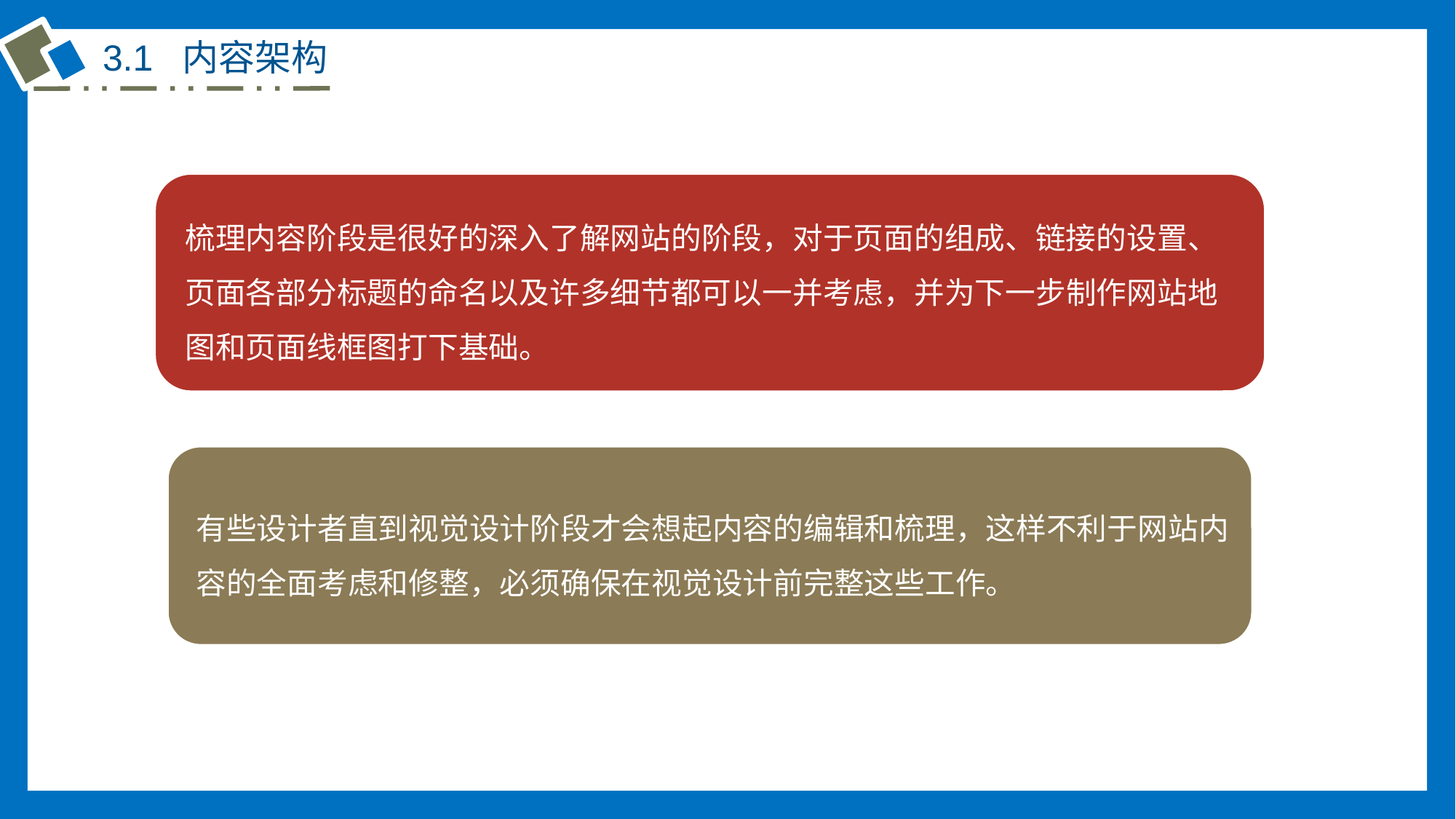

3.1  内容架构

梳理内容阶段是很好的深入了解网站的阶段，对于页面的组成、链接的设置、页面各部分标题的命名以及许多细节都可以一并考虑，并为下一步制作网站地图和页面线框图打下基础。
有些设计者直到视觉设计阶段才会想起内容的编辑和梳理，这样不利于网站内容的全面考虑和修整，必须确保在视觉设计前完整这些工作。